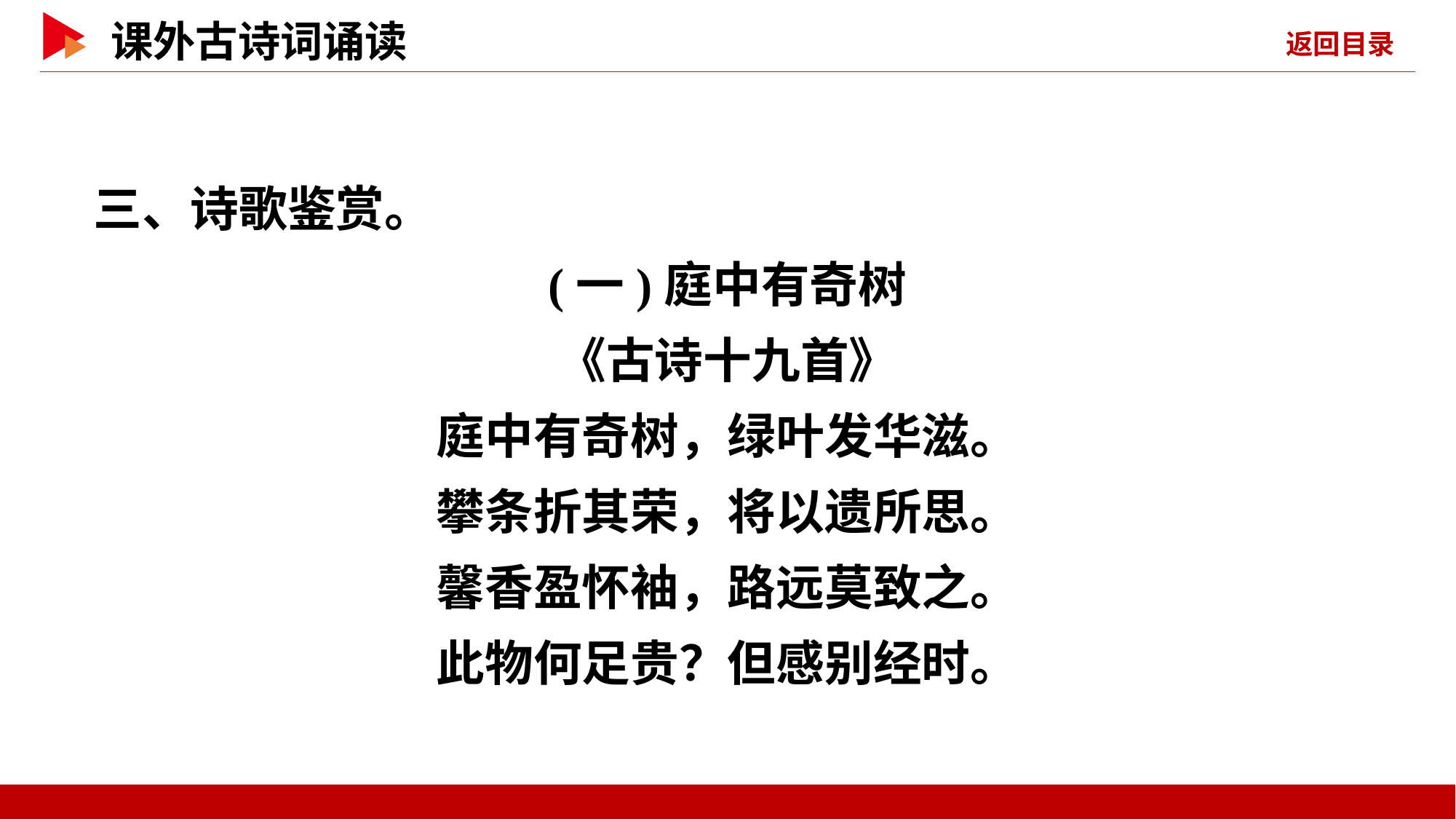

三、诗歌鉴赏。
(一)庭中有奇树
《古诗十九首》
庭中有奇树，绿叶发华滋。
攀条折其荣，将以遗所思。
馨香盈怀袖，路远莫致之。
此物何足贵？但感别经时。